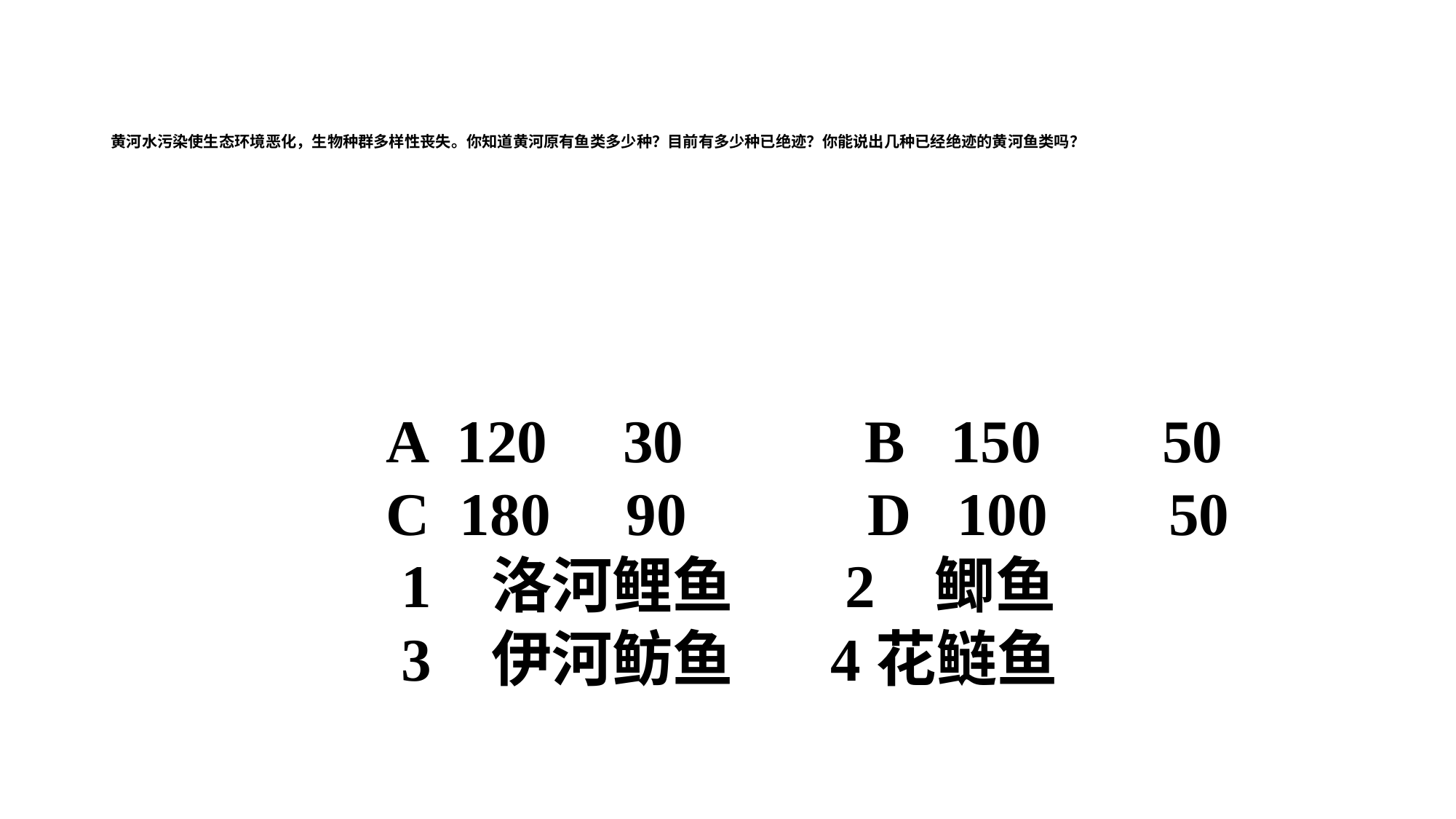

# 黄河水污染使生态环境恶化，生物种群多样性丧失。你知道黄河原有鱼类多少种？目前有多少种已绝迹？你能说出几种已经绝迹的黄河鱼类吗？

A  120     30            B   150        50
C  180     90            D   100        50
 1   洛河鲤鱼       2   鲫鱼
 3   伊河鲂鱼      4花鲢鱼